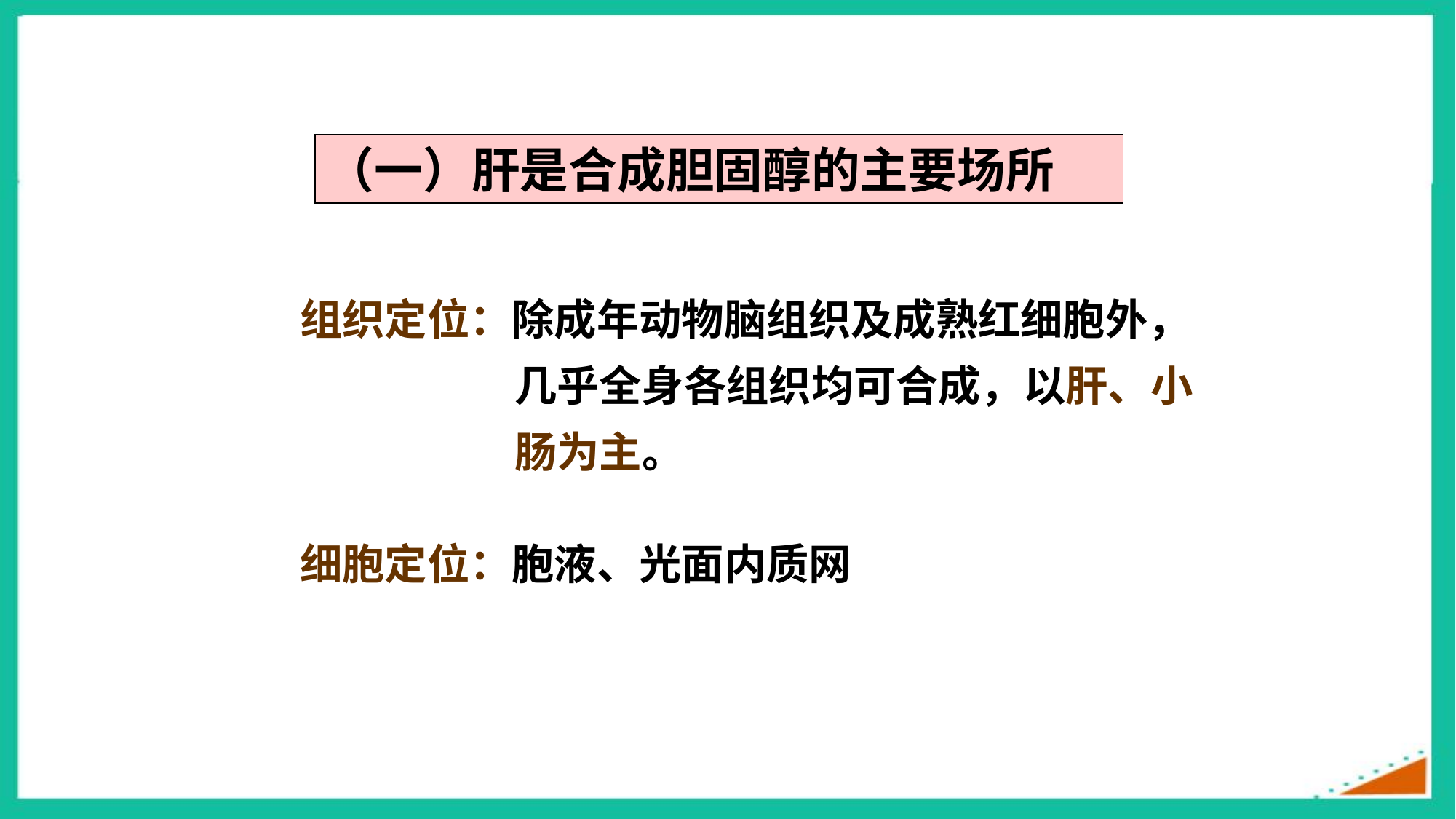

（一）肝是合成胆固醇的主要场所
组织定位：除成年动物脑组织及成熟红细胞外，几乎全身各组织均可合成，以肝、小肠为主。
细胞定位：胞液、光面内质网